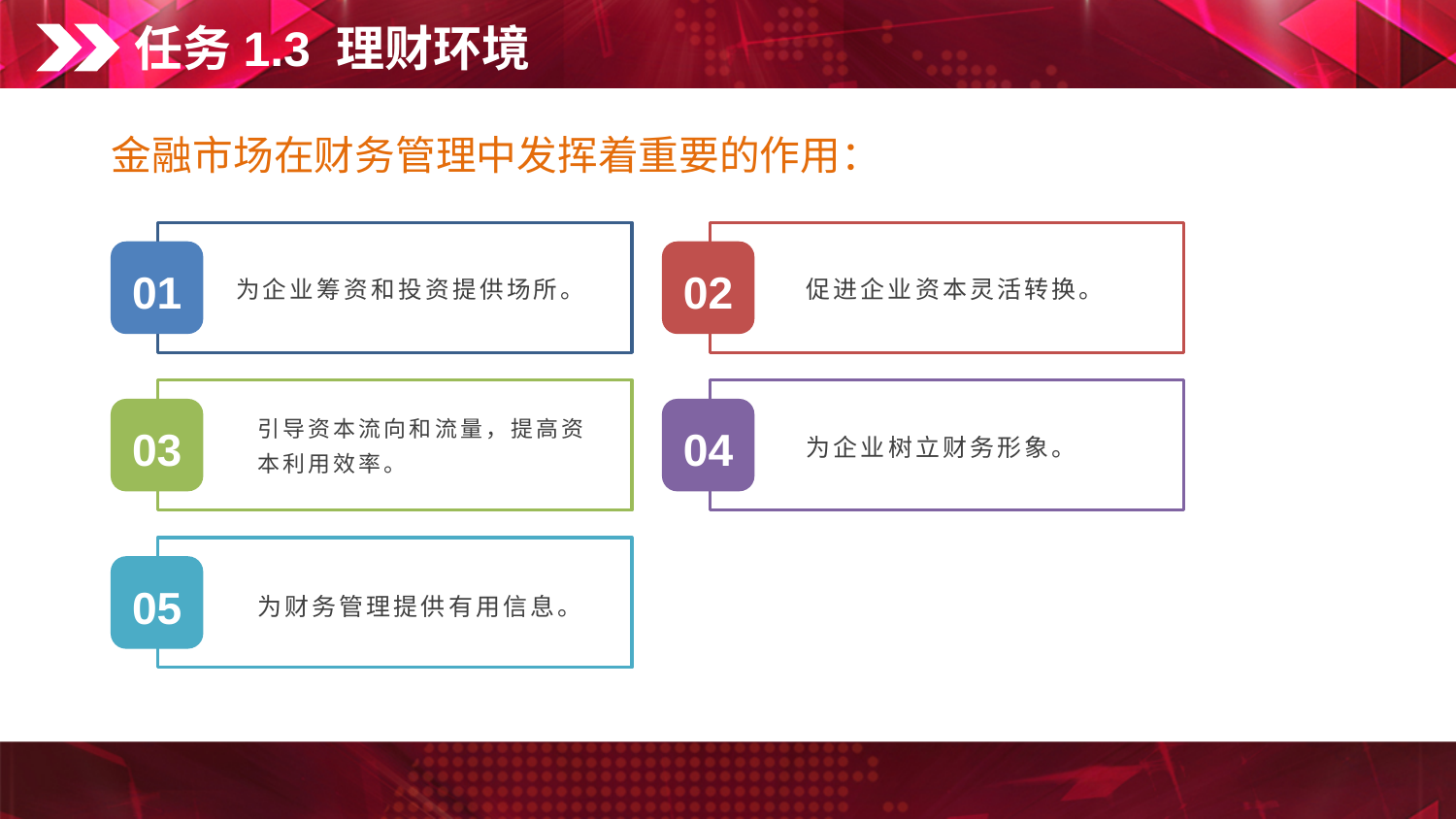

任务1.3 理财环境

金融市场在财务管理中发挥着重要的作用：

01
02
为企业筹资和投资提供场所。
促进企业资本灵活转换。

03
04
引导资本流向和流量，提高资本利用效率。
为企业树立财务形象。

05
为财务管理提供有用信息。